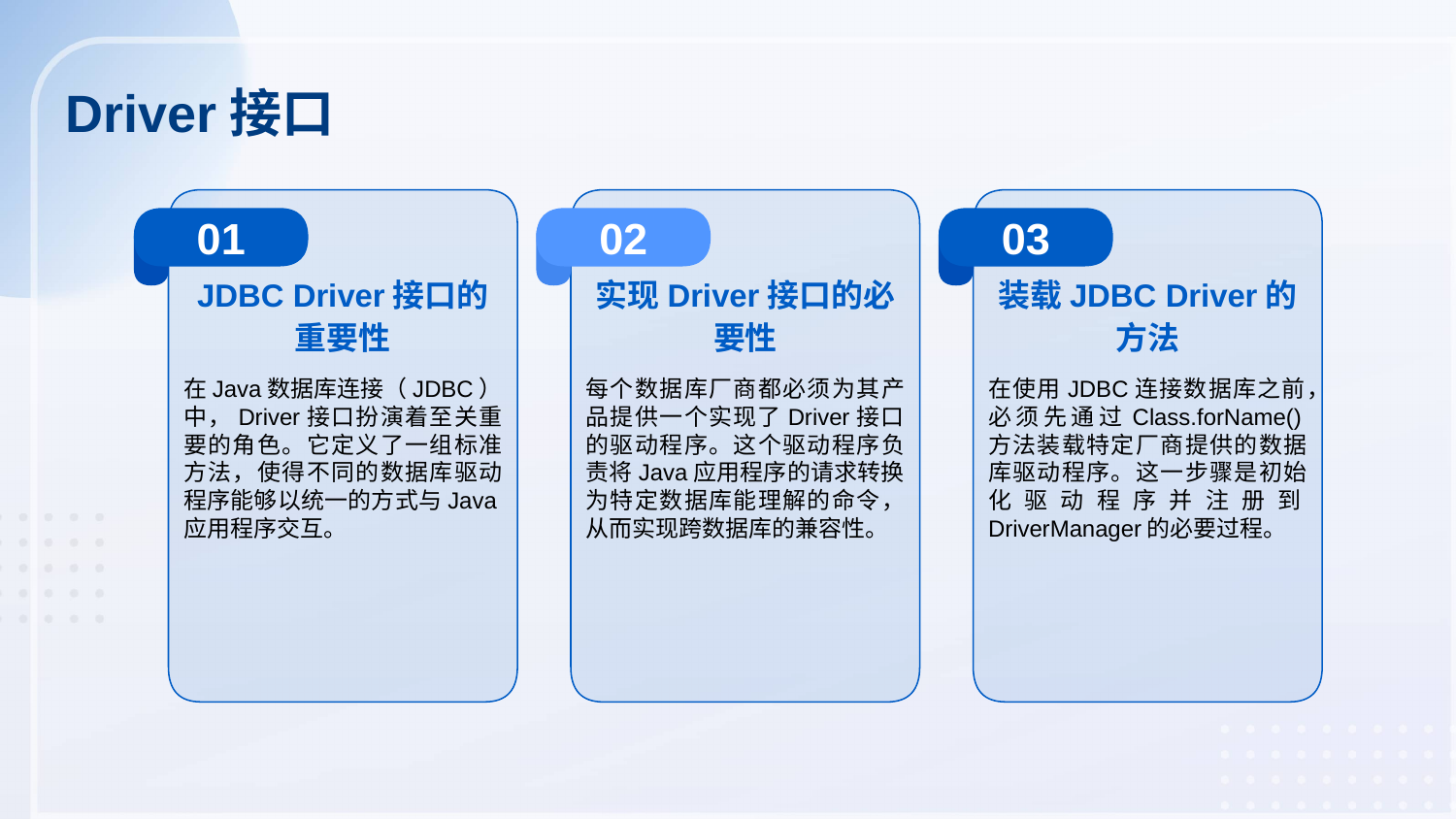

Driver接口

01
02
03

JDBC Driver接口的重要性
实现Driver接口的必要性
装载JDBC Driver的方法
在Java数据库连接（JDBC）中，Driver接口扮演着至关重要的角色。它定义了一组标准方法，使得不同的数据库驱动程序能够以统一的方式与Java应用程序交互。
每个数据库厂商都必须为其产品提供一个实现了Driver接口的驱动程序。这个驱动程序负责将Java应用程序的请求转换为特定数据库能理解的命令，从而实现跨数据库的兼容性。
在使用JDBC连接数据库之前，必须先通过Class.forName()方法装载特定厂商提供的数据库驱动程序。这一步骤是初始化驱动程序并注册到DriverManager的必要过程。